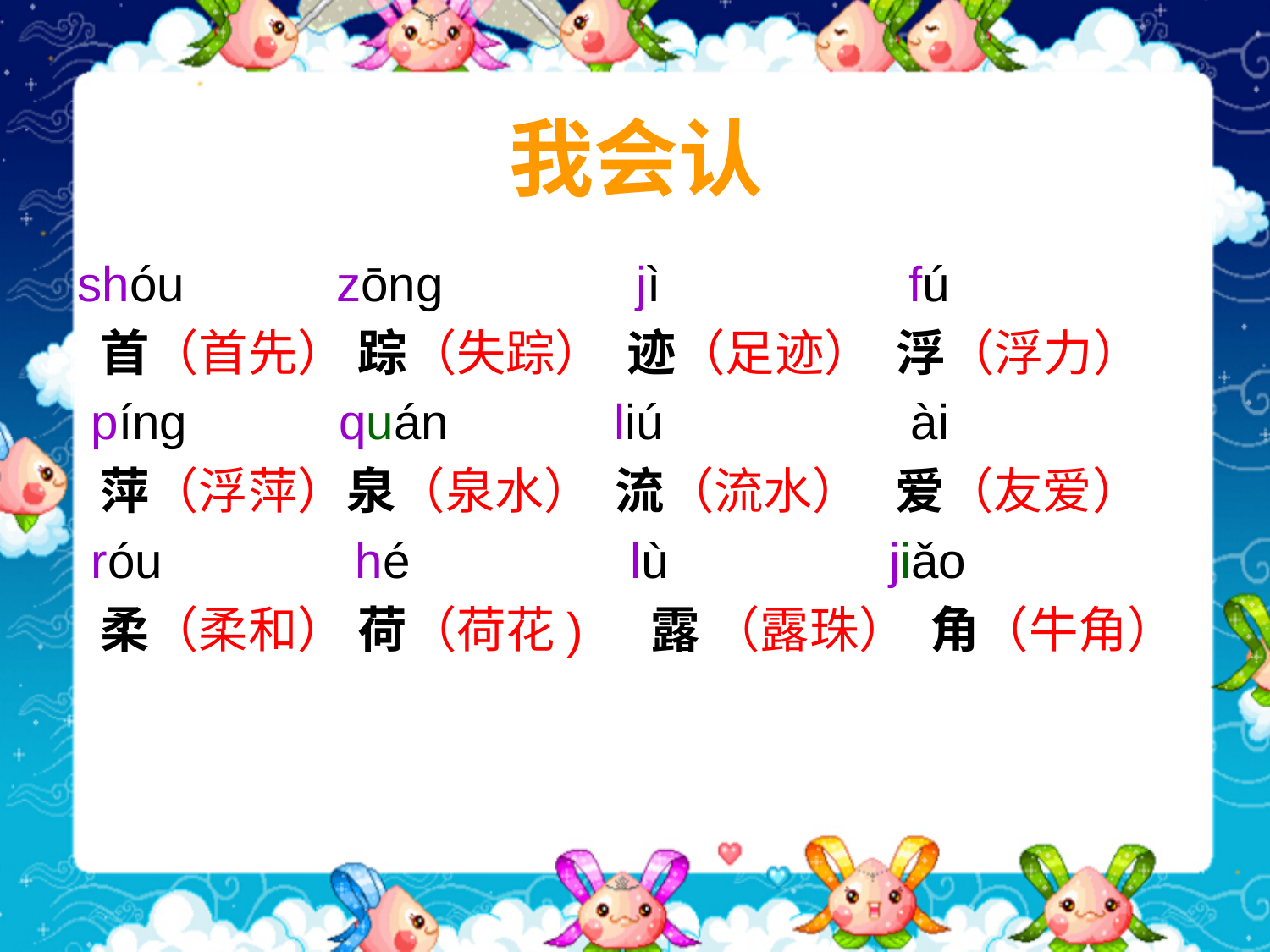

# 我会认
shóu           zōng              jì                  fú
 首（首先） 踪（失踪）  迹（足迹）  浮（浮力）
 píng           quán            liú                  ài
 萍（浮萍）泉（泉水）  流（流水）   爱（友爱）
 róu              hé                lù                jiǎo
 柔（柔和） 荷（荷花)    露 （露珠）  角（牛角）